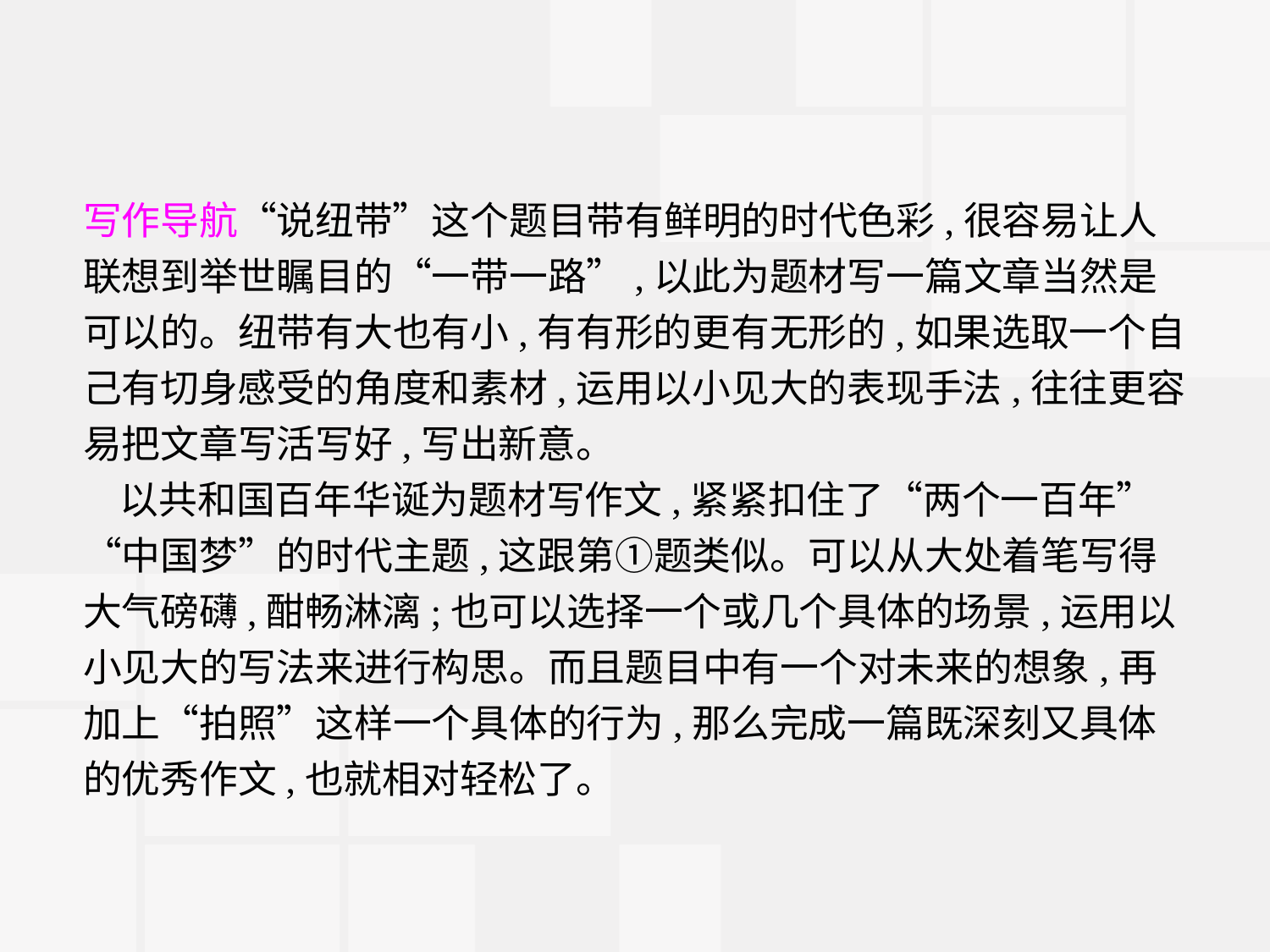

写作导航“说纽带”这个题目带有鲜明的时代色彩,很容易让人联想到举世瞩目的“一带一路”,以此为题材写一篇文章当然是可以的。纽带有大也有小,有有形的更有无形的,如果选取一个自己有切身感受的角度和素材,运用以小见大的表现手法,往往更容易把文章写活写好,写出新意。
以共和国百年华诞为题材写作文,紧紧扣住了“两个一百年”“中国梦”的时代主题,这跟第①题类似。可以从大处着笔写得大气磅礴,酣畅淋漓;也可以选择一个或几个具体的场景,运用以小见大的写法来进行构思。而且题目中有一个对未来的想象,再加上“拍照”这样一个具体的行为,那么完成一篇既深刻又具体的优秀作文,也就相对轻松了。